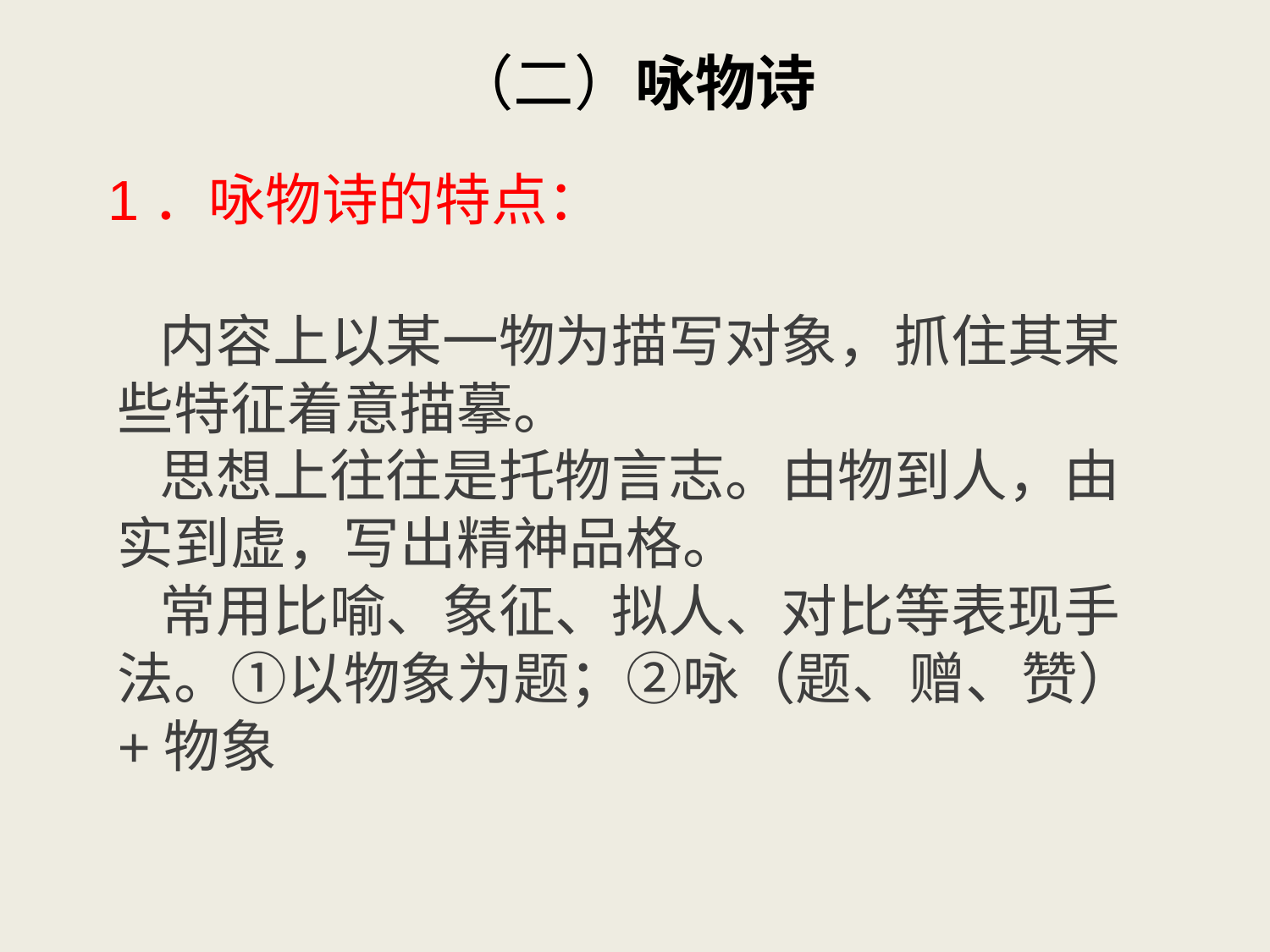

# （二）咏物诗
1．咏物诗的特点：
内容上以某一物为描写对象，抓住其某些特征着意描摹。
思想上往往是托物言志。由物到人，由实到虚，写出精神品格。
常用比喻、象征、拟人、对比等表现手法。①以物象为题；②咏（题、赠、赞）+物象